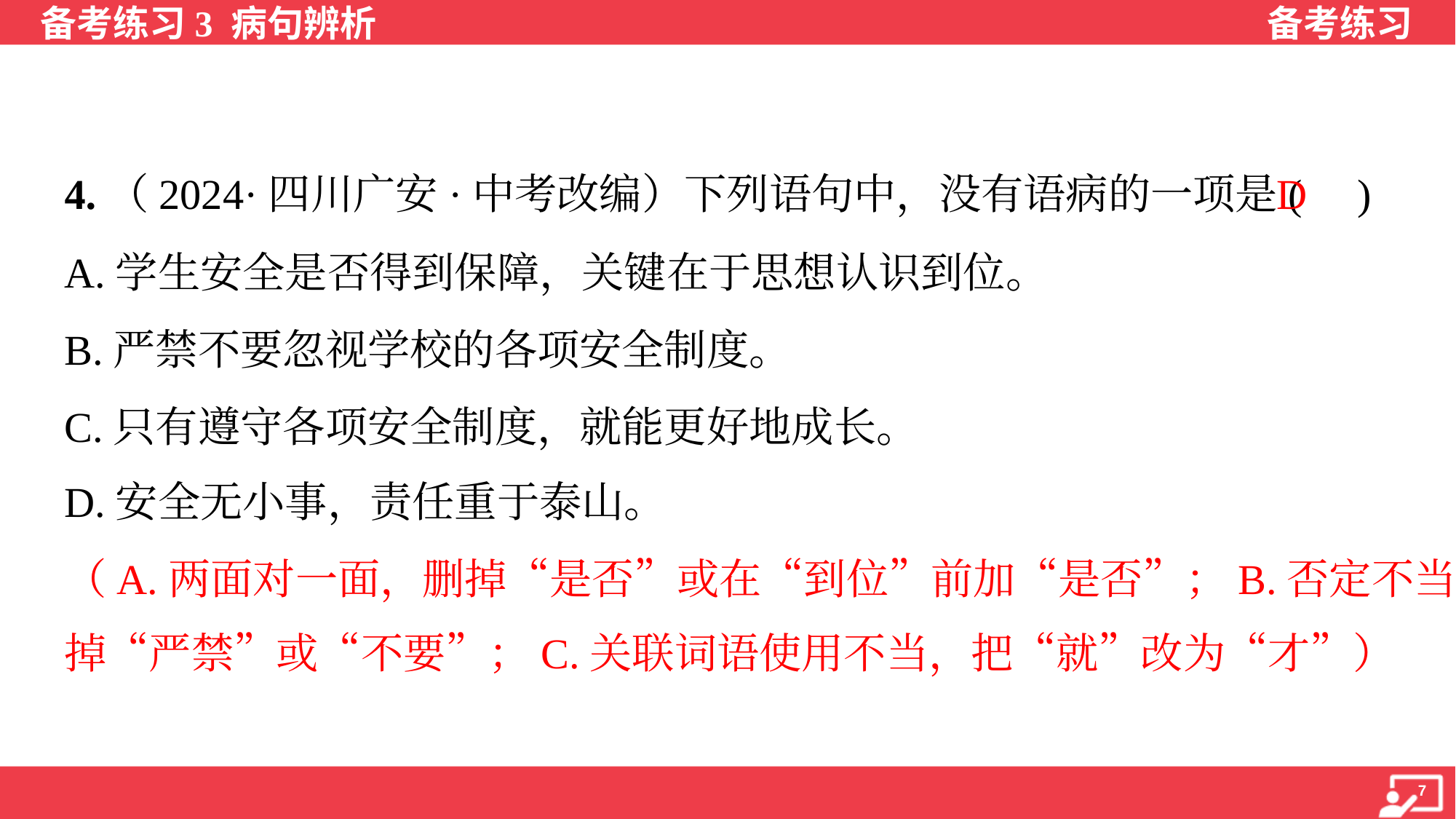

D
4.（2024·四川广安·中考改编）下列语句中，没有语病的一项是(     )
A.学生安全是否得到保障，关键在于思想认识到位。
B.严禁不要忽视学校的各项安全制度。
C.只有遵守各项安全制度，就能更好地成长。
D.安全无小事，责任重于泰山。
（A.两面对一面，删掉“是否”或在“到位”前加“是否”；B.否定不当，删
掉“严禁”或“不要”；C.关联词语使用不当，把“就”改为“才”）